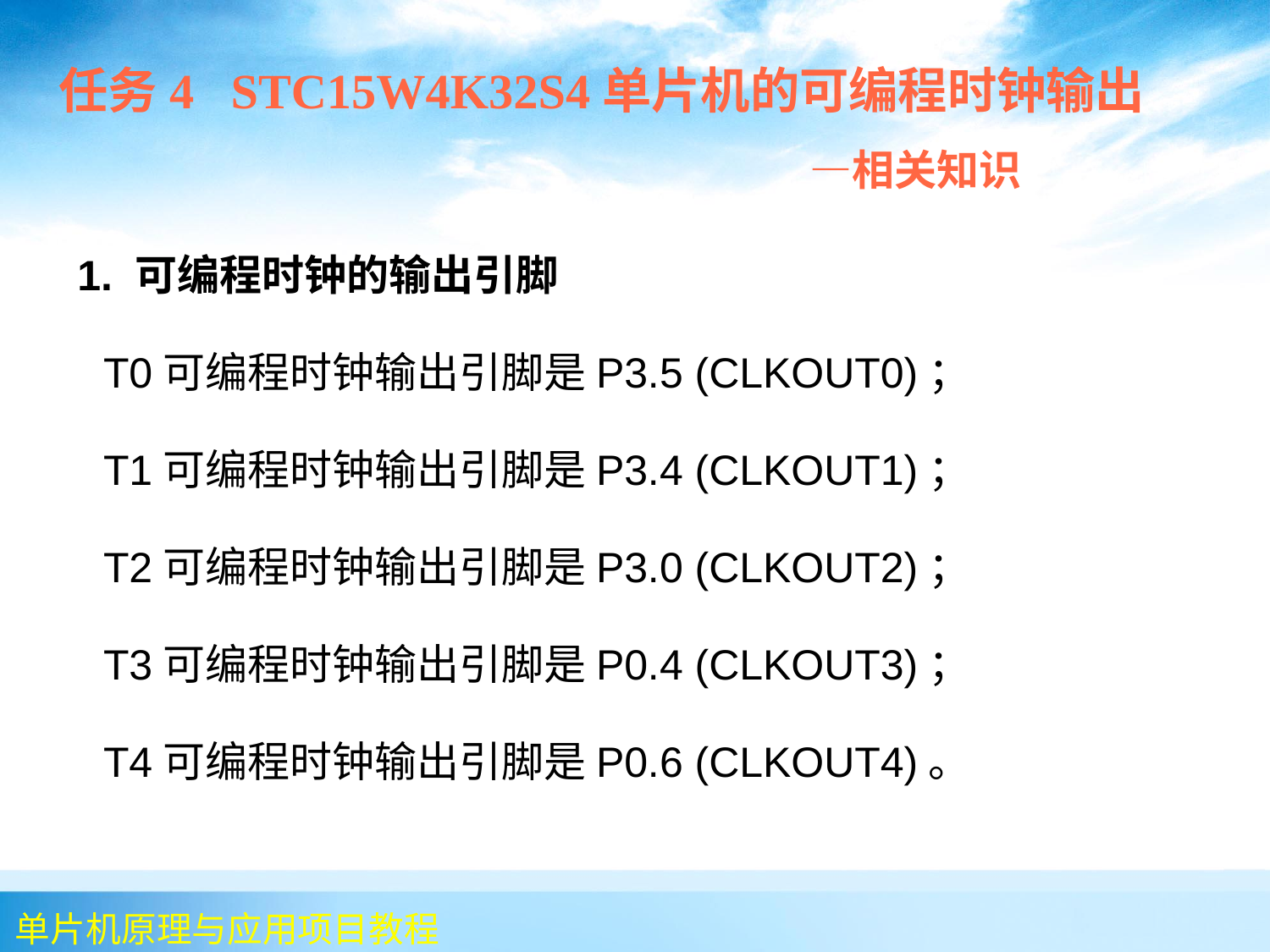

任务4   STC15W4K32S4单片机的可编程时钟输出
                                                                     —相关知识
  1. 可编程时钟的输出引脚
    T0可编程时钟输出引脚是P3.5 (CLKOUT0)；
    T1可编程时钟输出引脚是P3.4 (CLKOUT1)；
    T2可编程时钟输出引脚是P3.0 (CLKOUT2)；
    T3可编程时钟输出引脚是P0.4 (CLKOUT3)；
    T4可编程时钟输出引脚是P0.6 (CLKOUT4)。